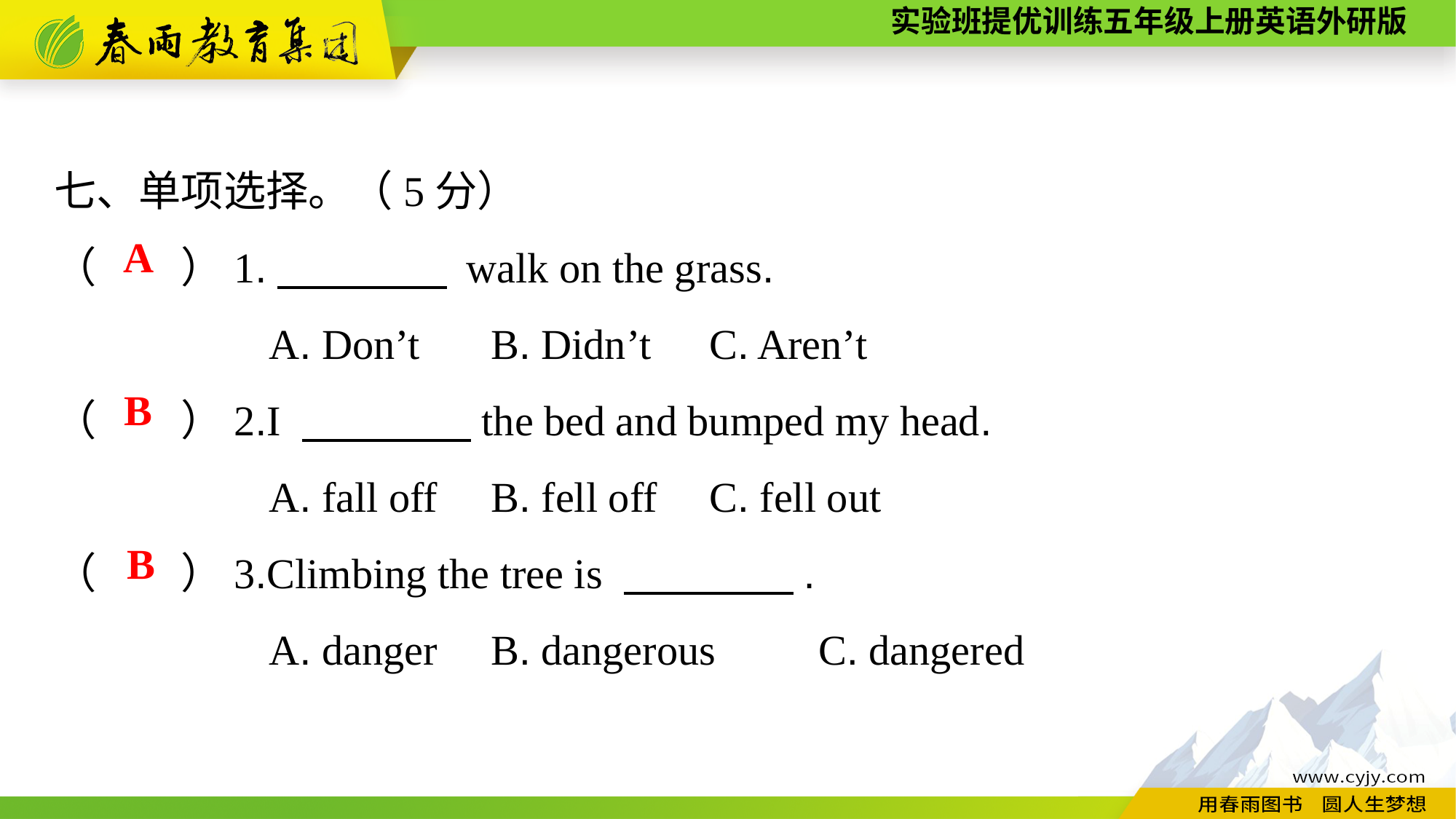

七、单项选择。（5分）
（　　）1.　　　　 walk on the grass.
A. Don’t	B. Didn’t	C. Aren’t
（　　）2.I 　　　　the bed and bumped my head.
A. fall off	B. fell off	C. fell out
（　　）3.Climbing the tree is 　　　　.
A. danger	B. dangerous	C. dangered
A
B
B